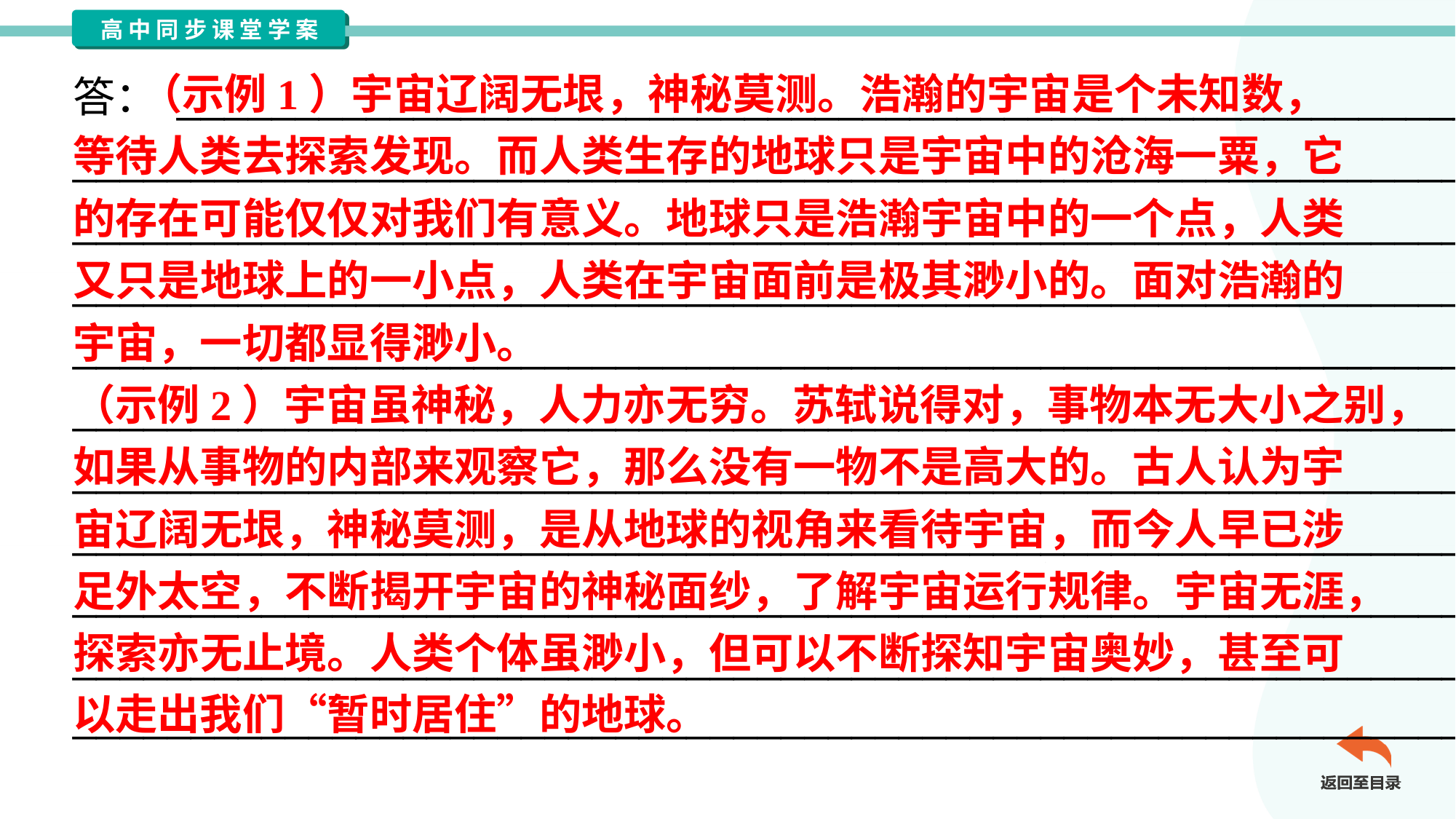

（示例1）宇宙辽阔无垠，神秘莫测。浩瀚的宇宙是个未知数，
等待人类去探索发现。而人类生存的地球只是宇宙中的沧海一粟，它
的存在可能仅仅对我们有意义。地球只是浩瀚宇宙中的一个点，人类
又只是地球上的一小点，人类在宇宙面前是极其渺小的。面对浩瀚的
宇宙，一切都显得渺小。
（示例2）宇宙虽神秘，人力亦无穷。苏轼说得对，事物本无大小之别，
如果从事物的内部来观察它，那么没有一物不是高大的。古人认为宇
宙辽阔无垠，神秘莫测，是从地球的视角来看待宇宙，而今人早已涉
足外太空，不断揭开宇宙的神秘面纱，了解宇宙运行规律。宇宙无涯，
探索亦无止境。人类个体虽渺小，但可以不断探知宇宙奥妙，甚至可
以走出我们“暂时居住”的地球。
答： ________________________________________________________
_____________________________________________________________
_____________________________________________________________
_____________________________________________________________
_____________________________________________________________
_____________________________________________________________
_____________________________________________________________
_____________________________________________________________
_____________________________________________________________
_____________________________________________________________
_____________________________________________________________